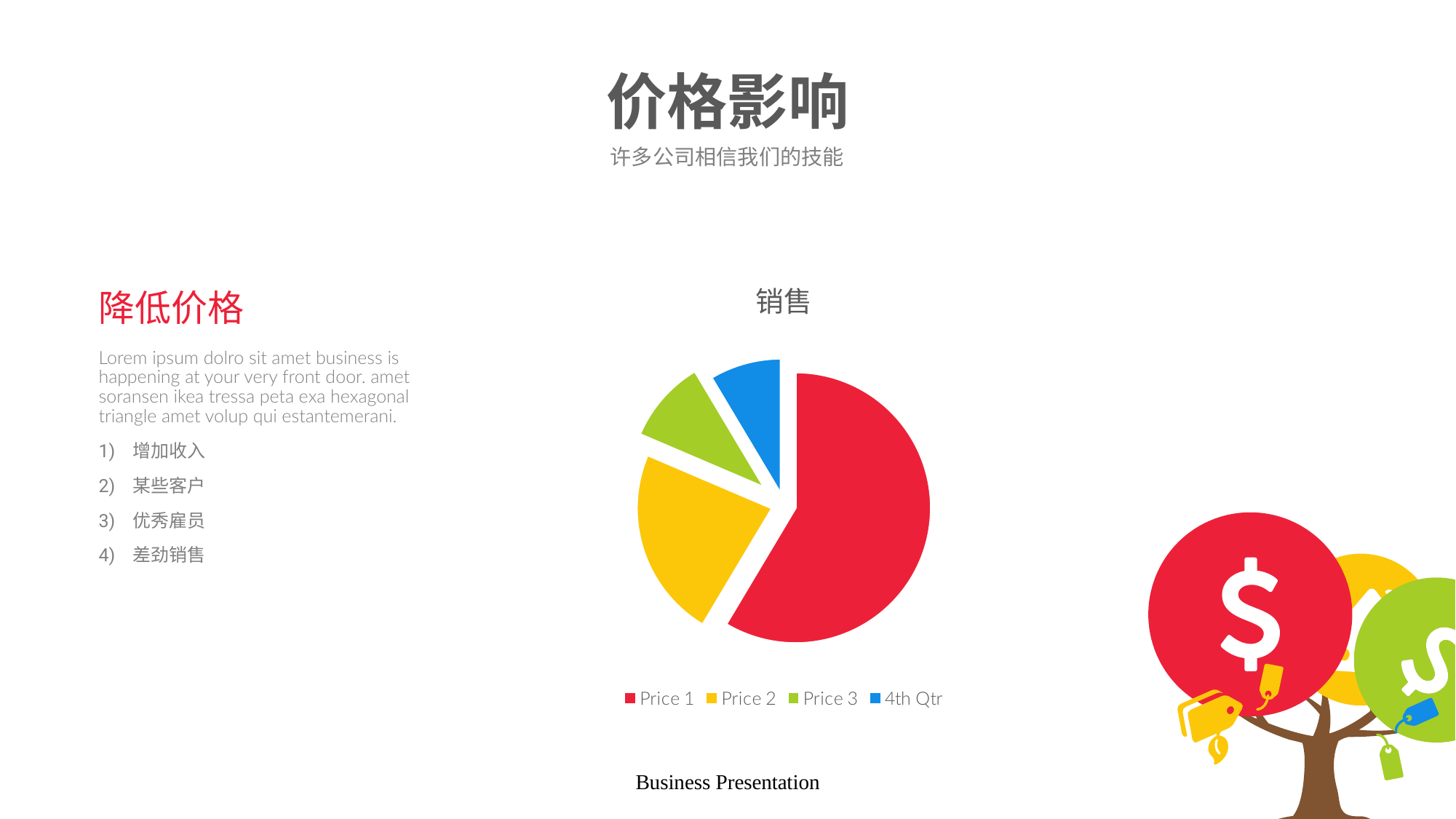

# 价格影响
许多公司相信我们的技能

### Chart: 销售

| Category | Sales |
|---|---|
| Price 1 | 8.2 |
| Price 2 | 3.2 |
| Price 3 | 1.4 |
| 4th Qtr | 1.2 |
降低价格
Lorem ipsum dolro sit amet business is happening at your very front door. amet soransen ikea tressa peta exa hexagonal triangle amet volup qui estantemerani.
增加收入
某些客户
优秀雇员
差劲销售

Business Presentation
50